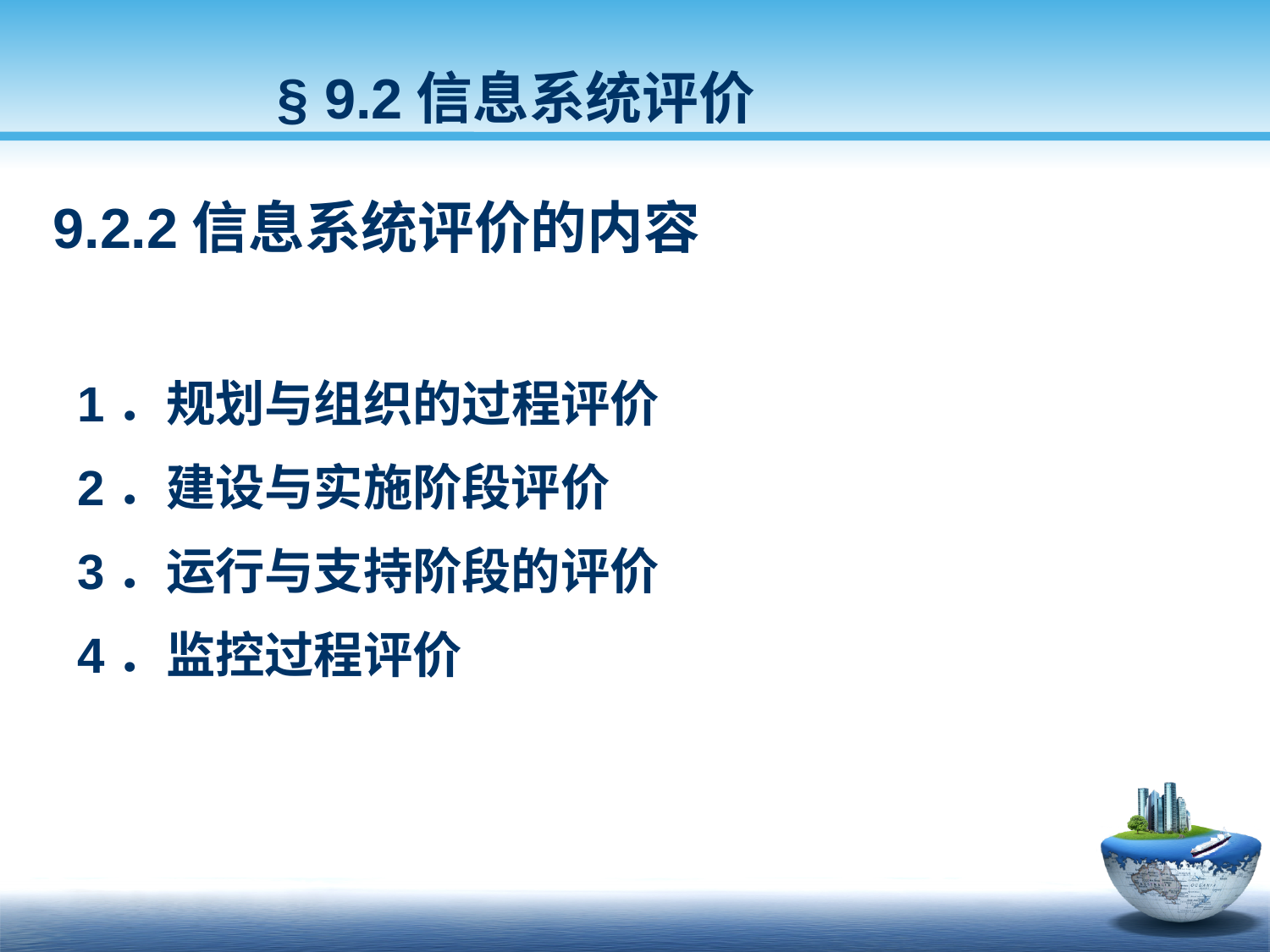

§ 9.2信息系统评价
 9.2.2信息系统评价的内容
1．规划与组织的过程评价
2．建设与实施阶段评价
3．运行与支持阶段的评价
4．监控过程评价